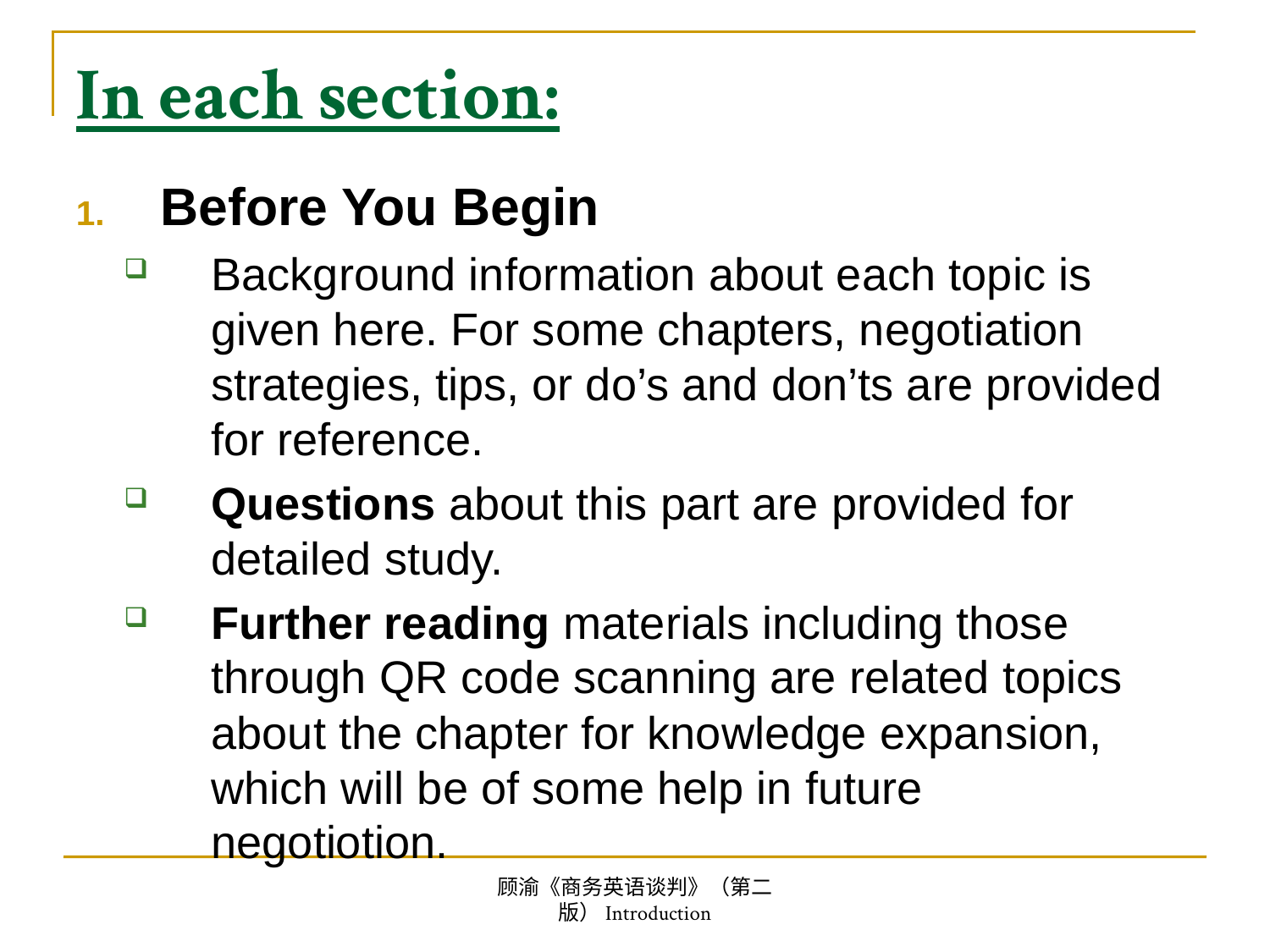

# In each section:
Before You Begin
Background information about each topic is given here. For some chapters, negotiation strategies, tips, or do’s and don’ts are provided for reference.
Questions about this part are provided for  detailed study.
Further reading materials including those through QR code scanning are related topics about the chapter for knowledge expansion, which will be of some help in future negotiotion.

8
顾渝《商务英语谈判》（第二版）Introduction